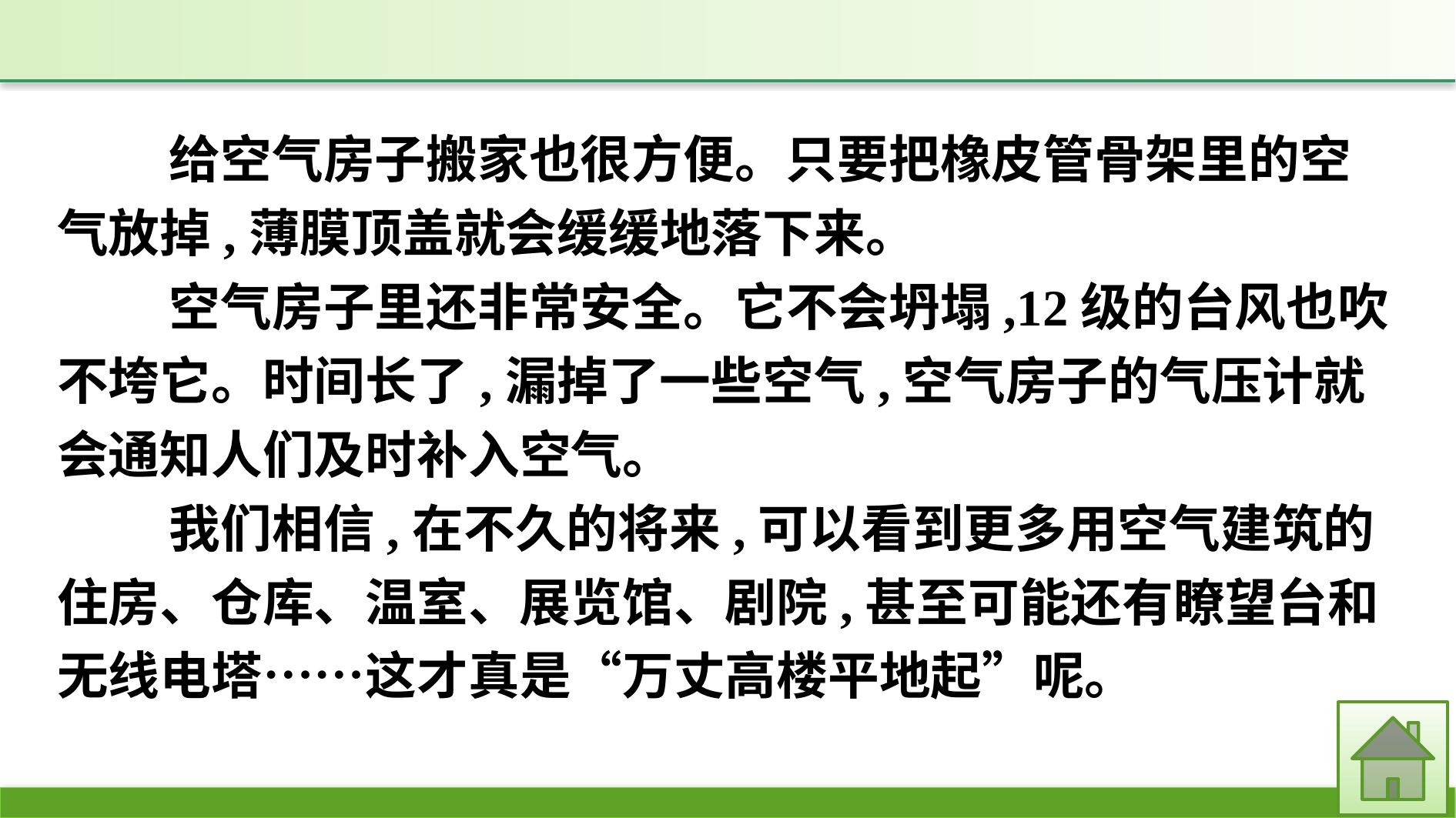

给空气房子搬家也很方便。只要把橡皮管骨架里的空气放掉,薄膜顶盖就会缓缓地落下来。
空气房子里还非常安全。它不会坍塌,12级的台风也吹不垮它。时间长了,漏掉了一些空气,空气房子的气压计就会通知人们及时补入空气。
我们相信,在不久的将来,可以看到更多用空气建筑的住房、仓库、温室、展览馆、剧院,甚至可能还有瞭望台和无线电塔……这才真是“万丈高楼平地起”呢。